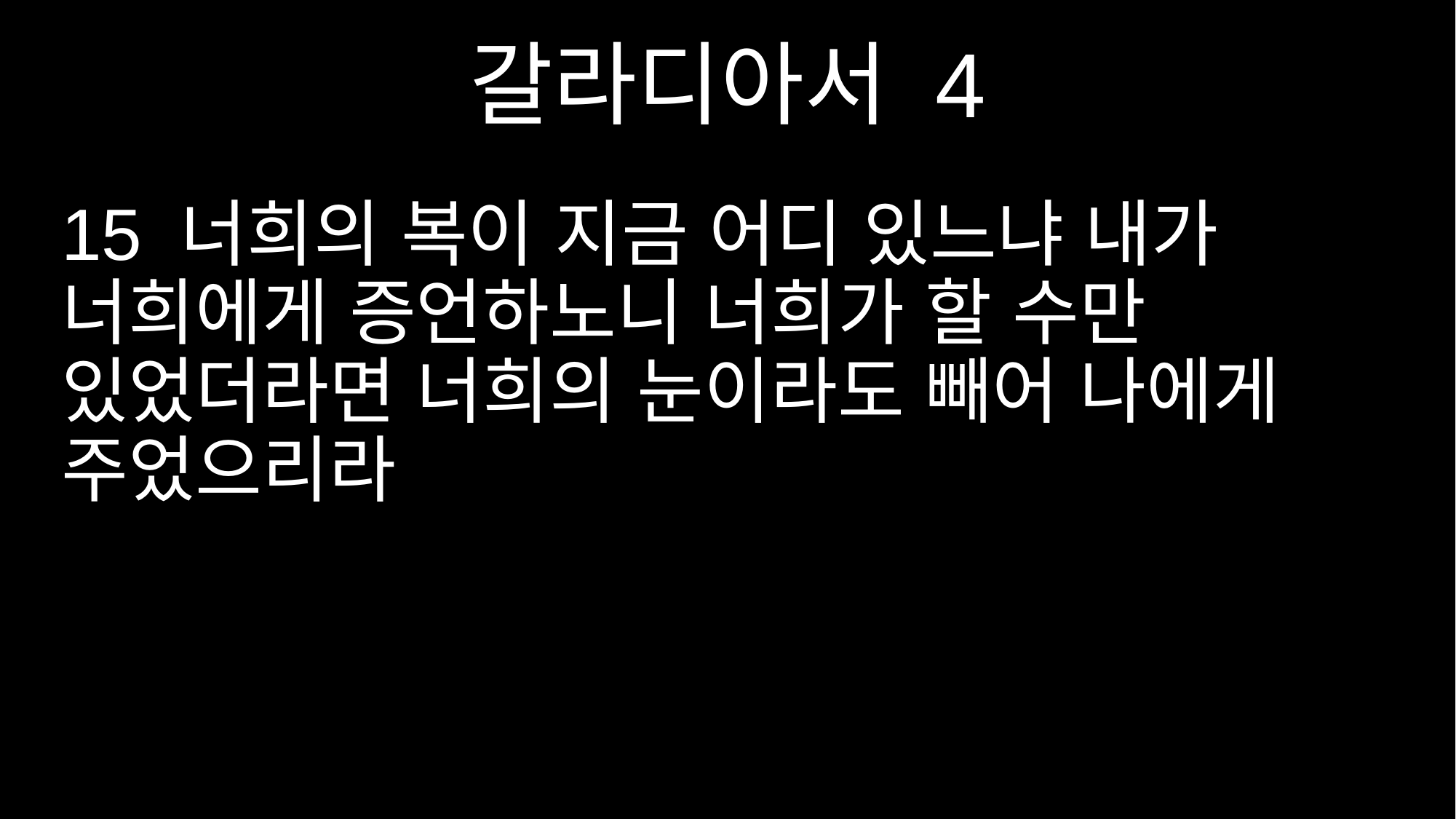

갈라디아서 4
15 너희의 복이 지금 어디 있느냐 내가 너희에게 증언하노니 너희가 할 수만 있었더라면 너희의 눈이라도 빼어 나에게 주었으리라